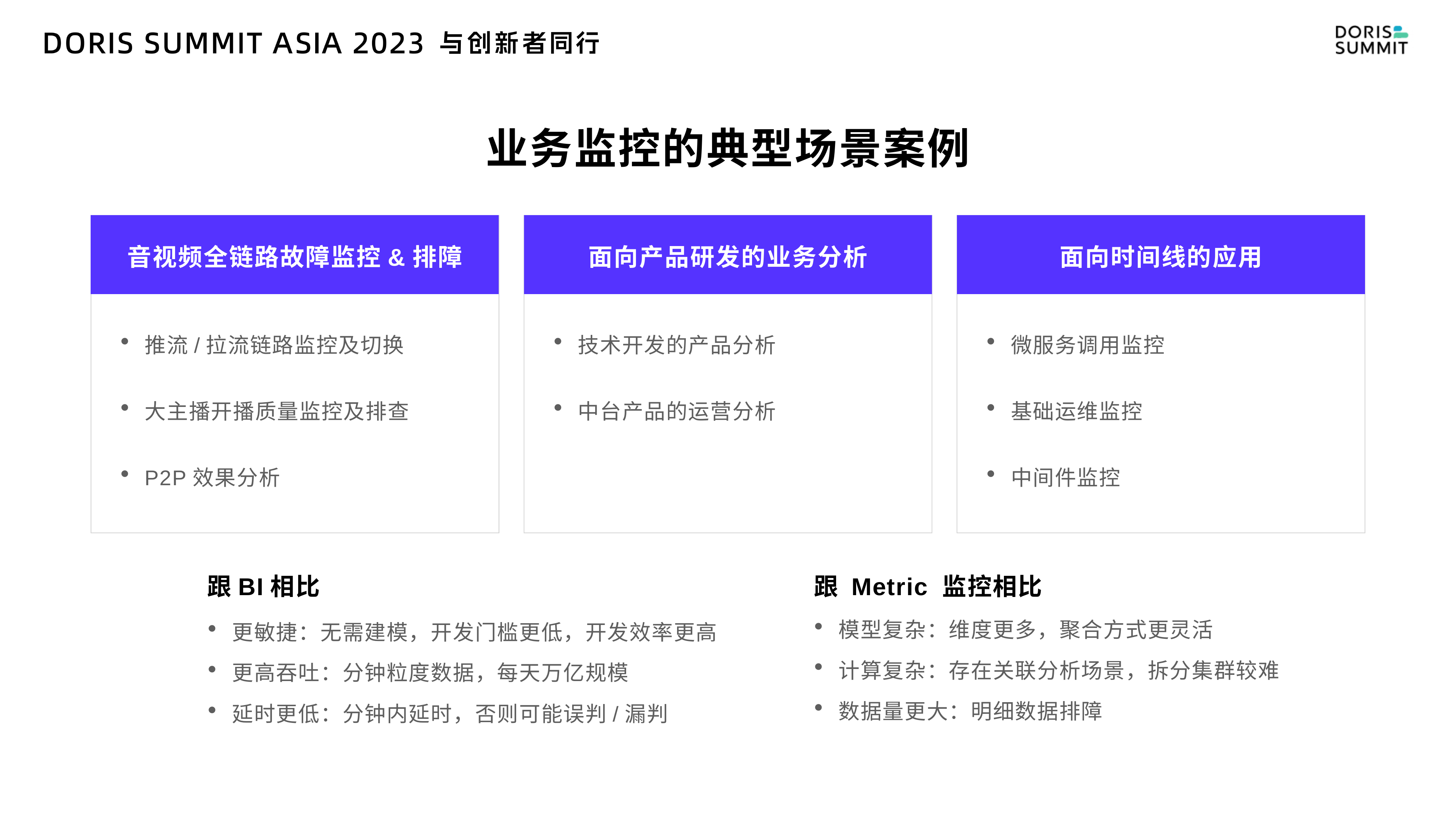

# 业务监控的典型场景案例
音视频全链路故障监控&排障
面向产品研发的业务分析
面向时间线的应用

推流/拉流链路监控及切换

大主播开播质量监控及排查

P2P效果分析
技术开发的产品分析

中台产品的运营分析
微服务调用监控

基础运维监控

中间件监控
跟BI相比
跟 Metric 监控相比
模型复杂：维度更多，聚合方式更灵活
计算复杂：存在关联分析场景，拆分集群较难
数据量更大：明细数据排障
更敏捷：无需建模，开发门槛更低，开发效率更高
更高吞吐：分钟粒度数据，每天万亿规模
延时更低：分钟内延时，否则可能误判/漏判